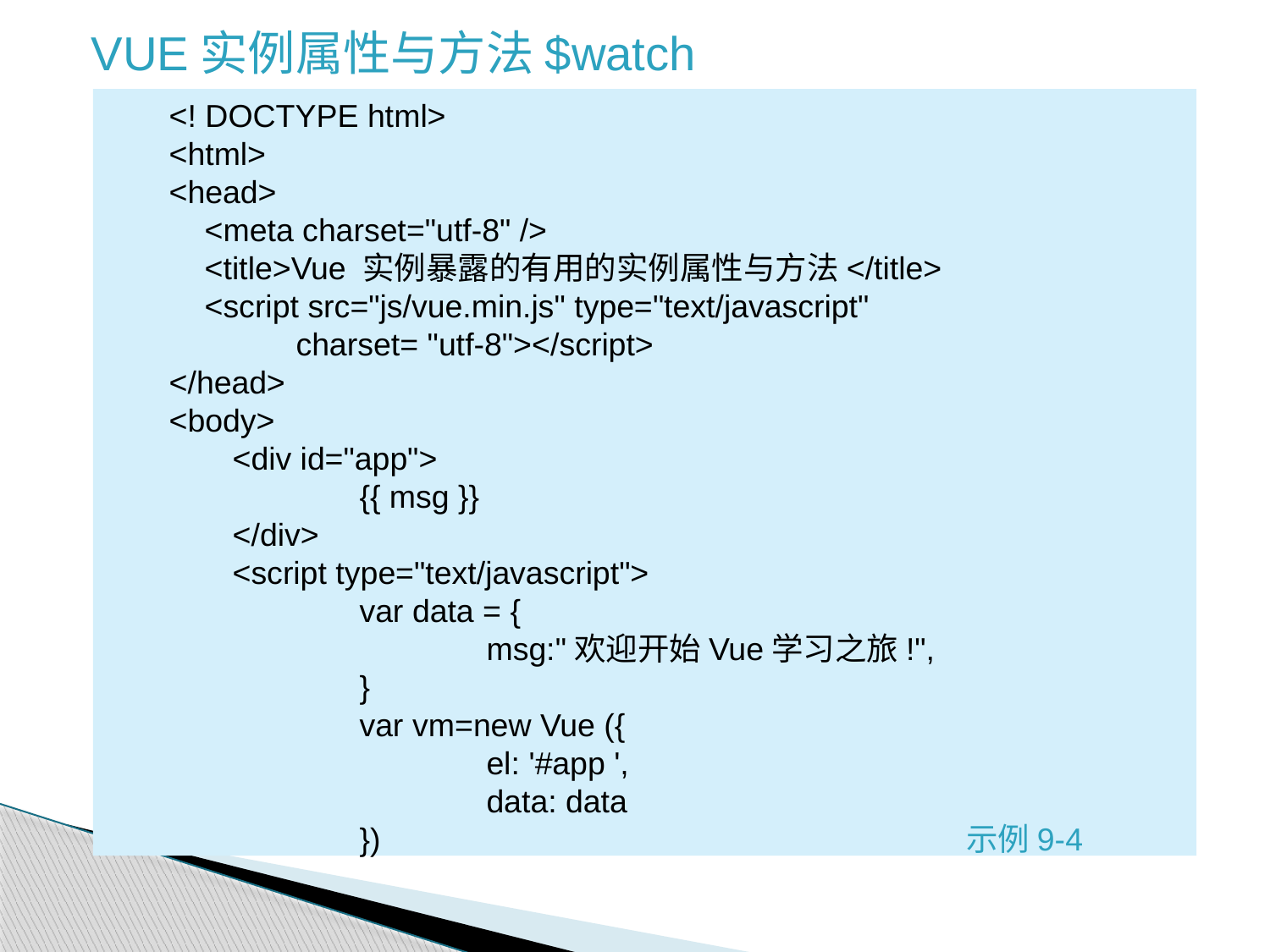

VUE实例属性与方法$watch

<! DOCTYPE html>
<html>
<head>
    <meta charset="utf-8" />
    <title>Vue 实例暴露的有用的实例属性与方法</title>
    <script src="js/vue.min.js" type="text/javascript"
charset= "utf-8"></script>
</head>
<body>
<div id="app">
    		{{ msg }}
</div>
<script type="text/javascript">
    		var data = {
        		msg:"欢迎开始Vue学习之旅!",
    		}
    		var vm=new Vue ({
        		el: '#app ',
        		data: data
    		})                                                                 示例9-4